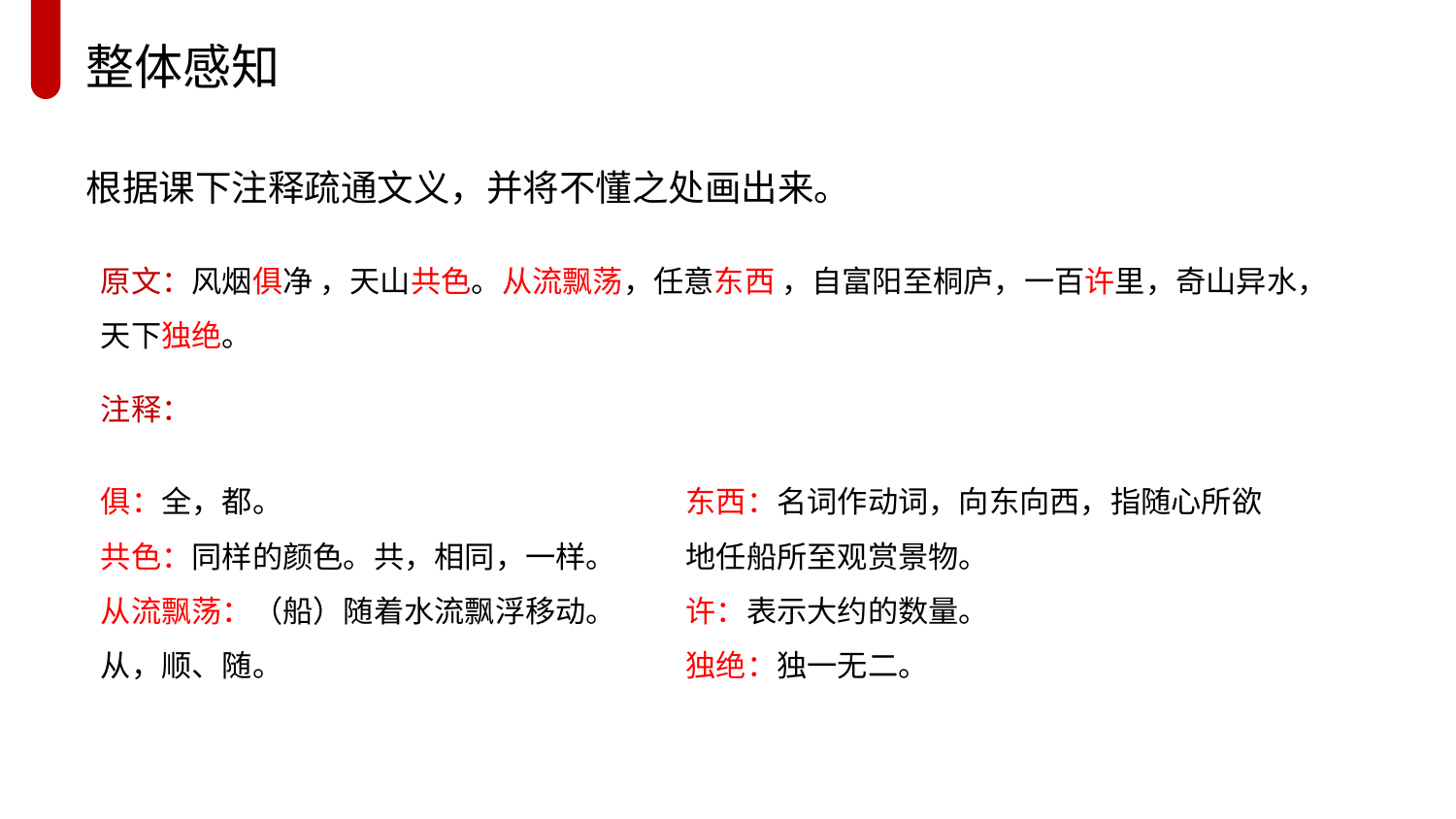

整体感知
根据课下注释疏通文义，并将不懂之处画出来。
原文：风烟俱净 ，天山共色。从流飘荡，任意东西 ，自富阳至桐庐，一百许里，奇山异水，天下独绝。
注释：
俱：全，都。
共色：同样的颜色。共，相同，一样。
从流飘荡：（船）随着水流飘浮移动。从，顺、随。
东西：名词作动词，向东向西，指随心所欲地任船所至观赏景物。
许：表示大约的数量。
独绝：独一无二。